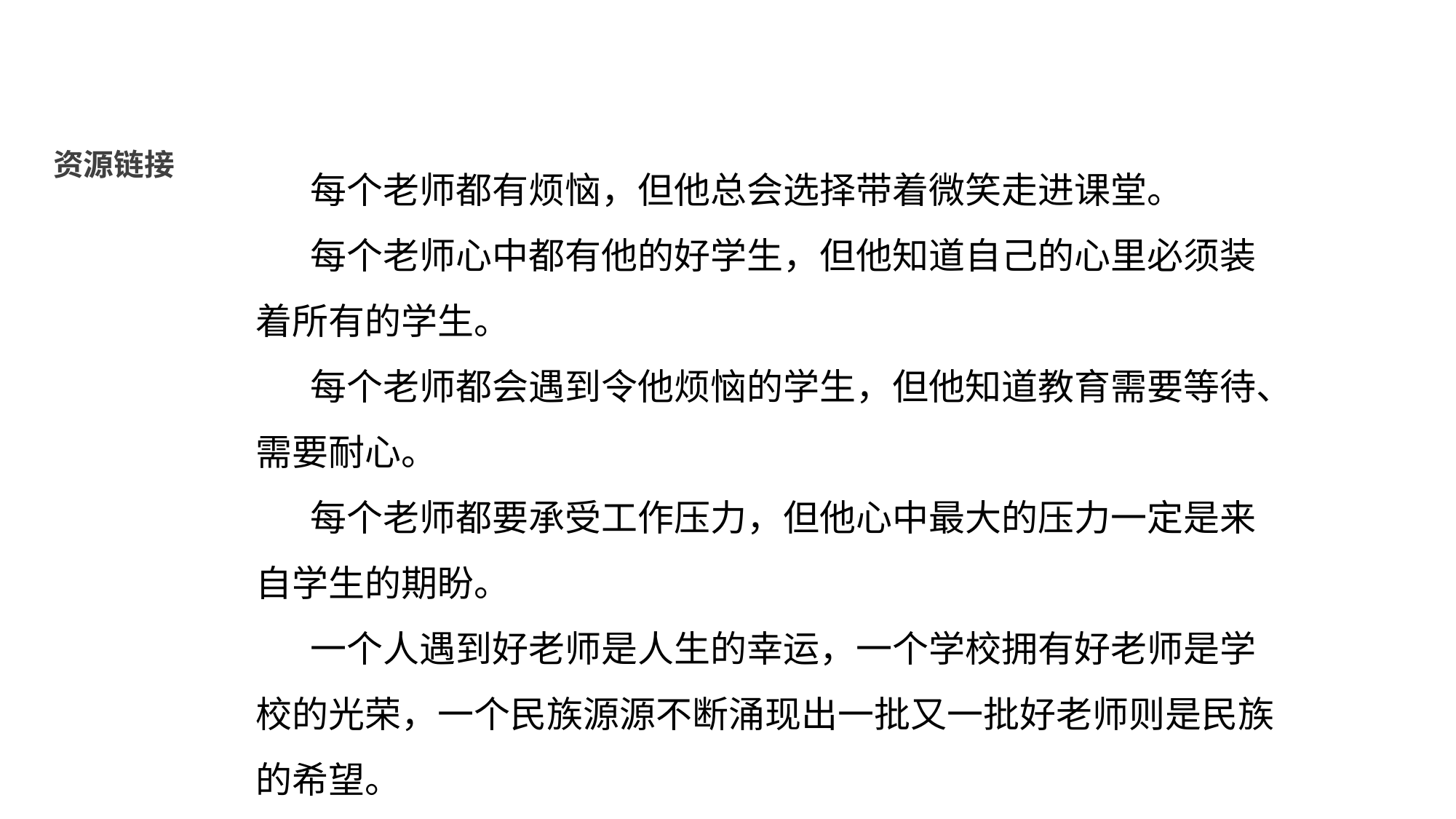

资源链接
每个老师都有烦恼，但他总会选择带着微笑走进课堂。
每个老师心中都有他的好学生，但他知道自己的心里必须装着所有的学生。
每个老师都会遇到令他烦恼的学生，但他知道教育需要等待、需要耐心。
每个老师都要承受工作压力，但他心中最大的压力一定是来自学生的期盼。
一个人遇到好老师是人生的幸运，一个学校拥有好老师是学校的光荣，一个民族源源不断涌现出一批又一批好老师则是民族的希望。